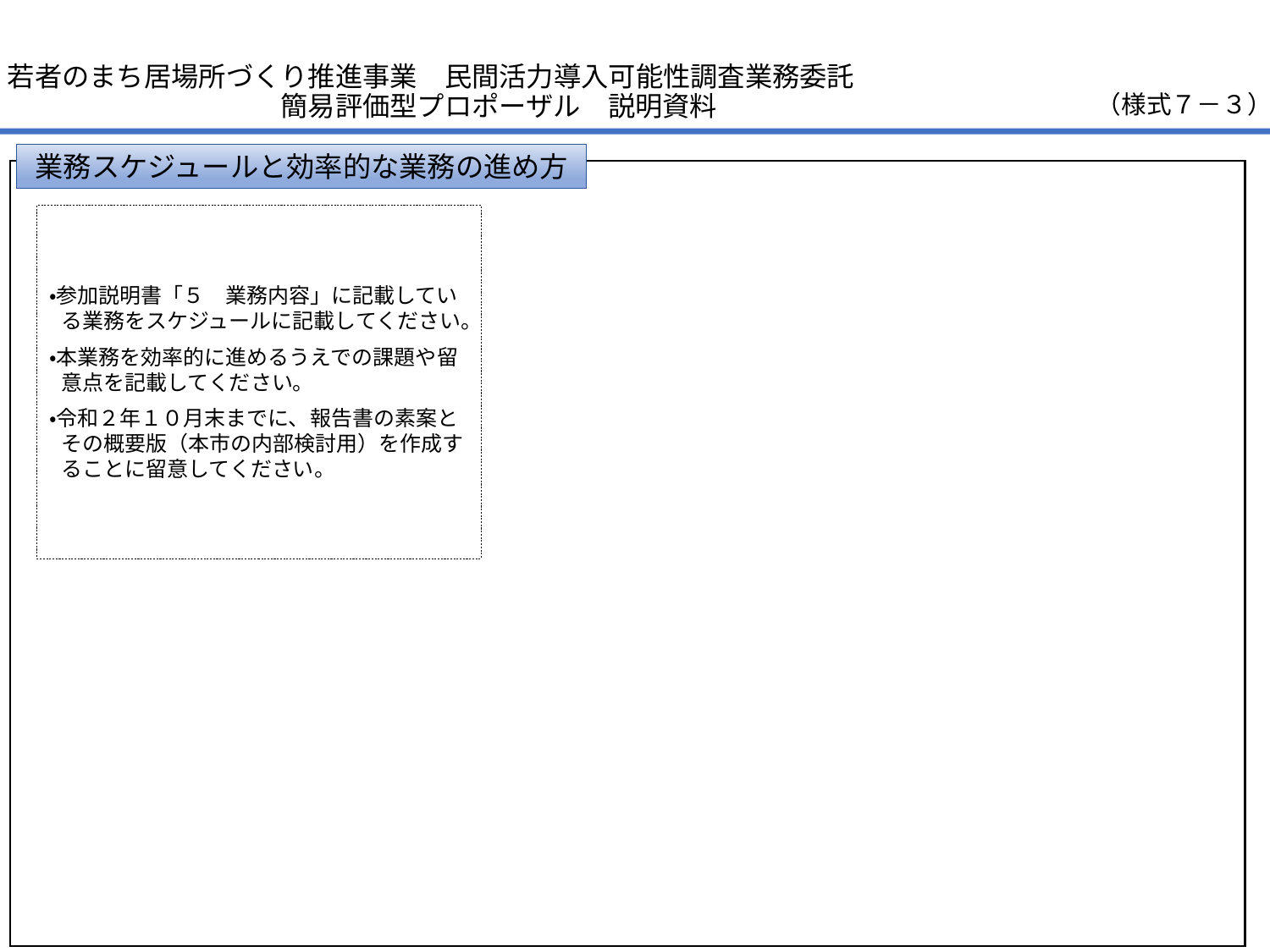

若者のまち居場所づくり推進事業　民間活力導入可能性調査業務委託
　　　　　　　　　　簡易評価型プロポーザル　説明資料
（様式７－３）

業務スケジュールと効率的な業務の進め方

・参加説明書「５　業務内容」に記載している業務をスケジュールに記載してください。
・本業務を効率的に進めるうえでの課題や留意点を記載してください。
・令和２年１０月末までに、報告書の素案とその概要版（本市の内部検討用）を作成することに留意してください。